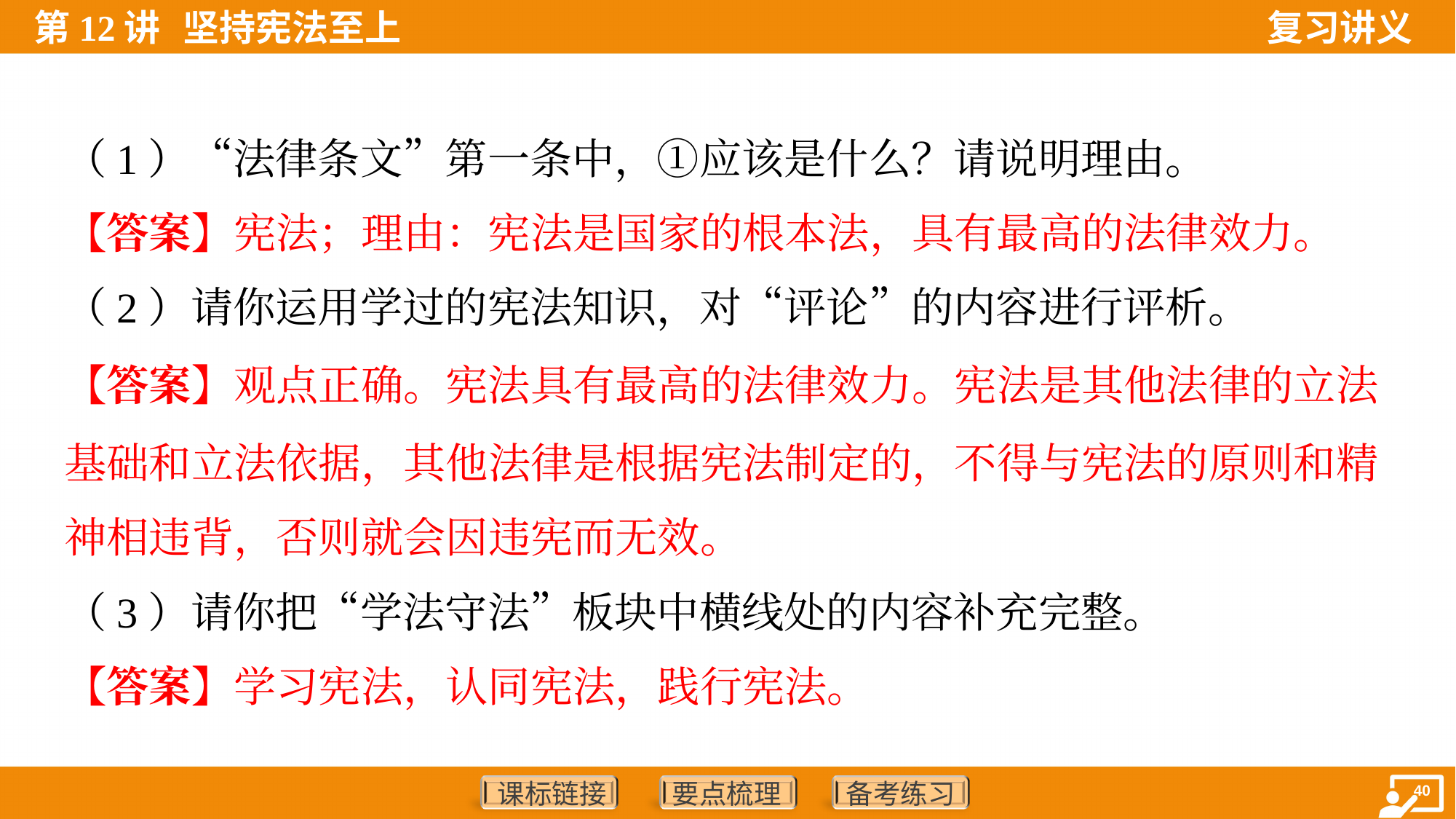

（1）“法律条文”第一条中，①应该是什么？请说明理由。
【答案】宪法；理由：宪法是国家的根本法，具有最高的法律效力。
（2）请你运用学过的宪法知识，对“评论”的内容进行评析。
【答案】观点正确。宪法具有最高的法律效力。宪法是其他法律的立法
基础和立法依据，其他法律是根据宪法制定的，不得与宪法的原则和精
神相违背，否则就会因违宪而无效。
（3）请你把“学法守法”板块中横线处的内容补充完整。
【答案】学习宪法，认同宪法，践行宪法。